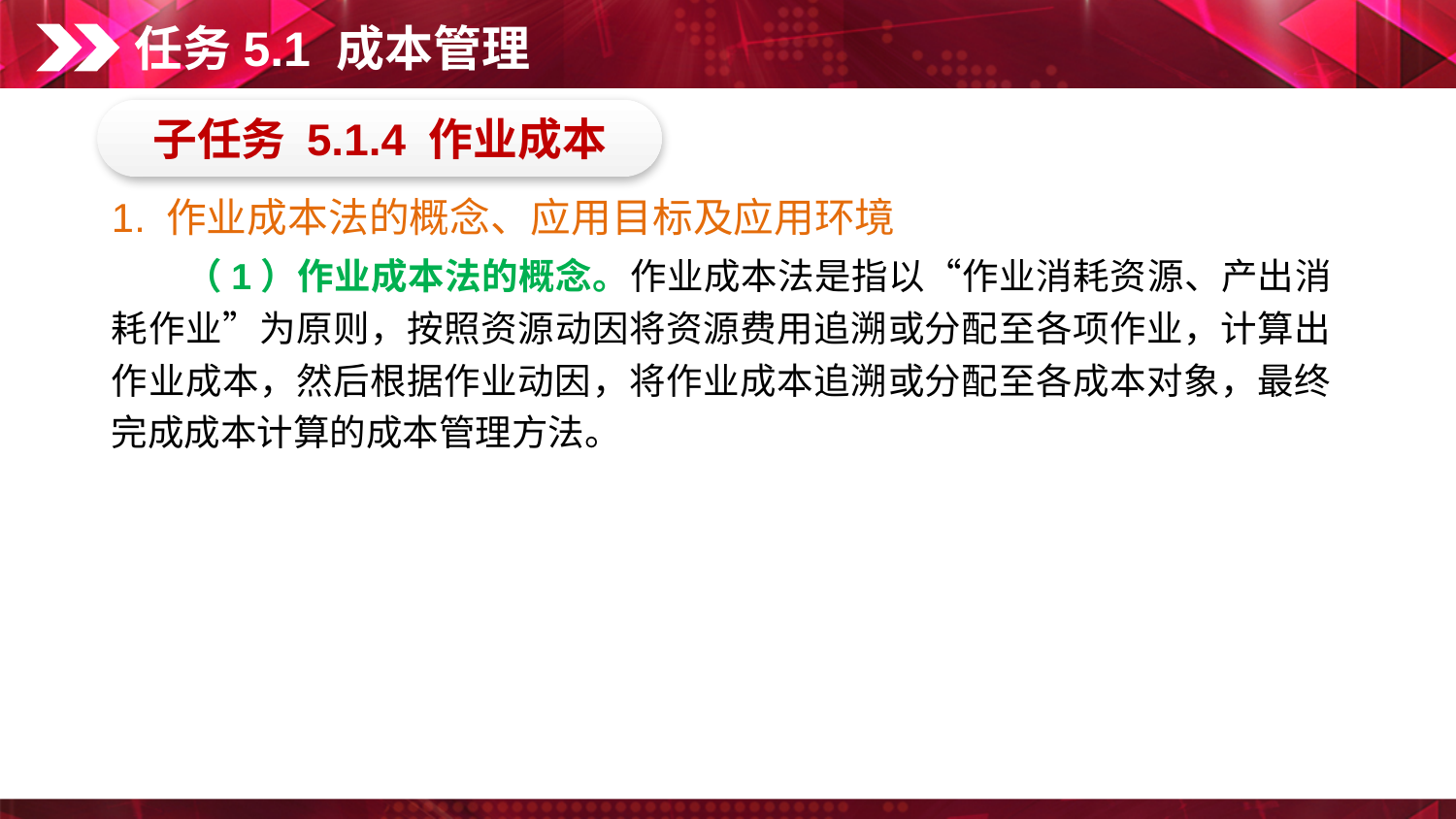

任务5.1 成本管理

子任务 5.1.4 作业成本
1. 作业成本法的概念、应用目标及应用环境
　　（1）作业成本法的概念。作业成本法是指以“作业消耗资源、产出消耗作业”为原则，按照资源动因将资源费用追溯或分配至各项作业，计算出作业成本，然后根据作业动因，将作业成本追溯或分配至各成本对象，最终完成成本计算的成本管理方法。